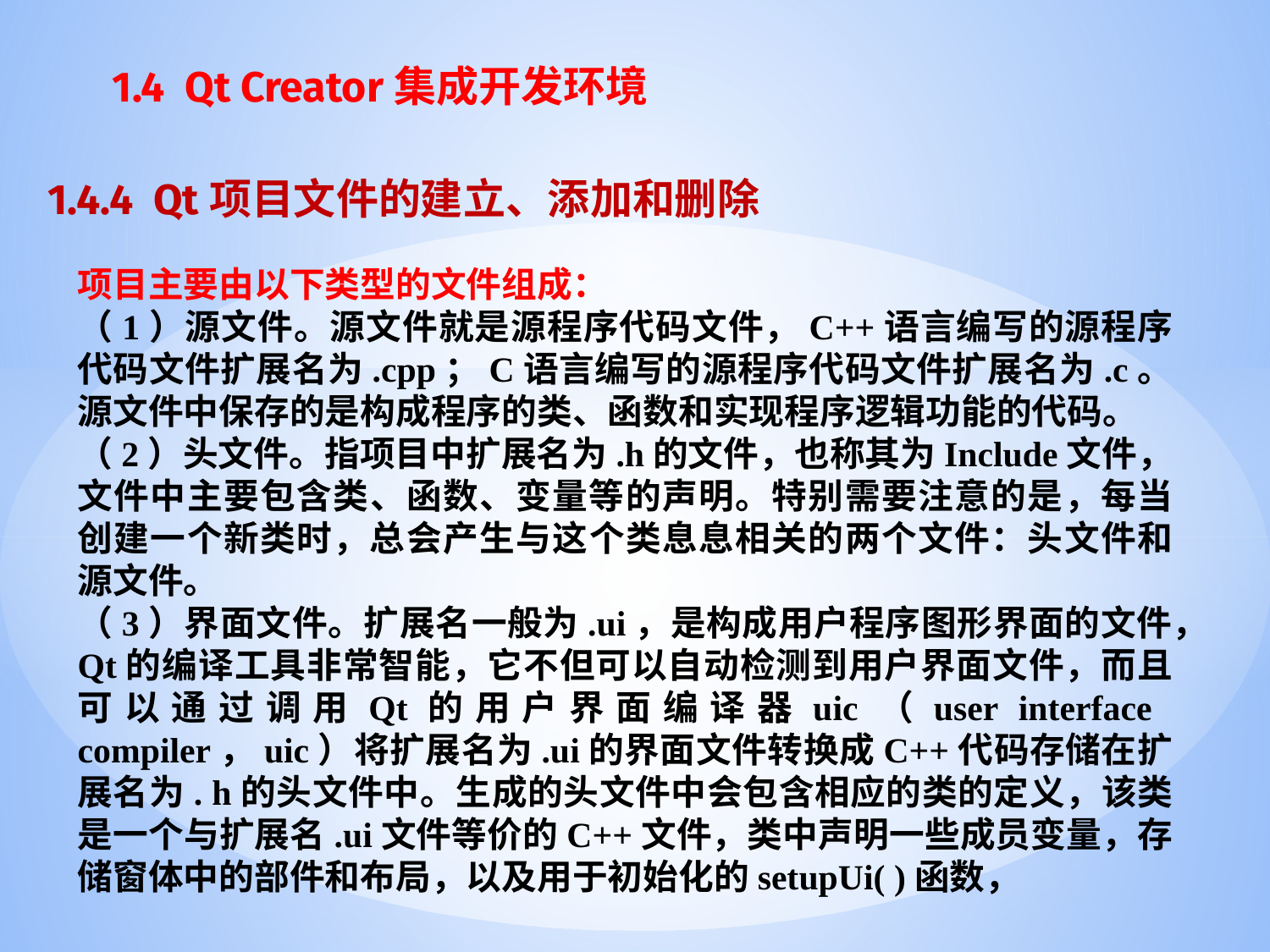

# 1.4  Qt Creator集成开发环境
1.4.4  Qt项目文件的建立、添加和删除

项目主要由以下类型的文件组成：
（1）源文件。源文件就是源程序代码文件，C++语言编写的源程序代码文件扩展名为.cpp；C语言编写的源程序代码文件扩展名为.c。源文件中保存的是构成程序的类、函数和实现程序逻辑功能的代码。
（2）头文件。指项目中扩展名为.h的文件，也称其为Include文件，文件中主要包含类、函数、变量等的声明。特别需要注意的是，每当创建一个新类时，总会产生与这个类息息相关的两个文件：头文件和源文件。
（3）界面文件。扩展名一般为.ui，是构成用户程序图形界面的文件，Qt的编译工具非常智能，它不但可以自动检测到用户界面文件，而且可以通过调用Qt的用户界面编译器uic（user interface  compiler，uic）将扩展名为.ui的界面文件转换成C++代码存储在扩展名为. h的头文件中。生成的头文件中会包含相应的类的定义，该类是一个与扩展名.ui文件等价的C++文件，类中声明一些成员变量，存储窗体中的部件和布局，以及用于初始化的setupUi( )函数，